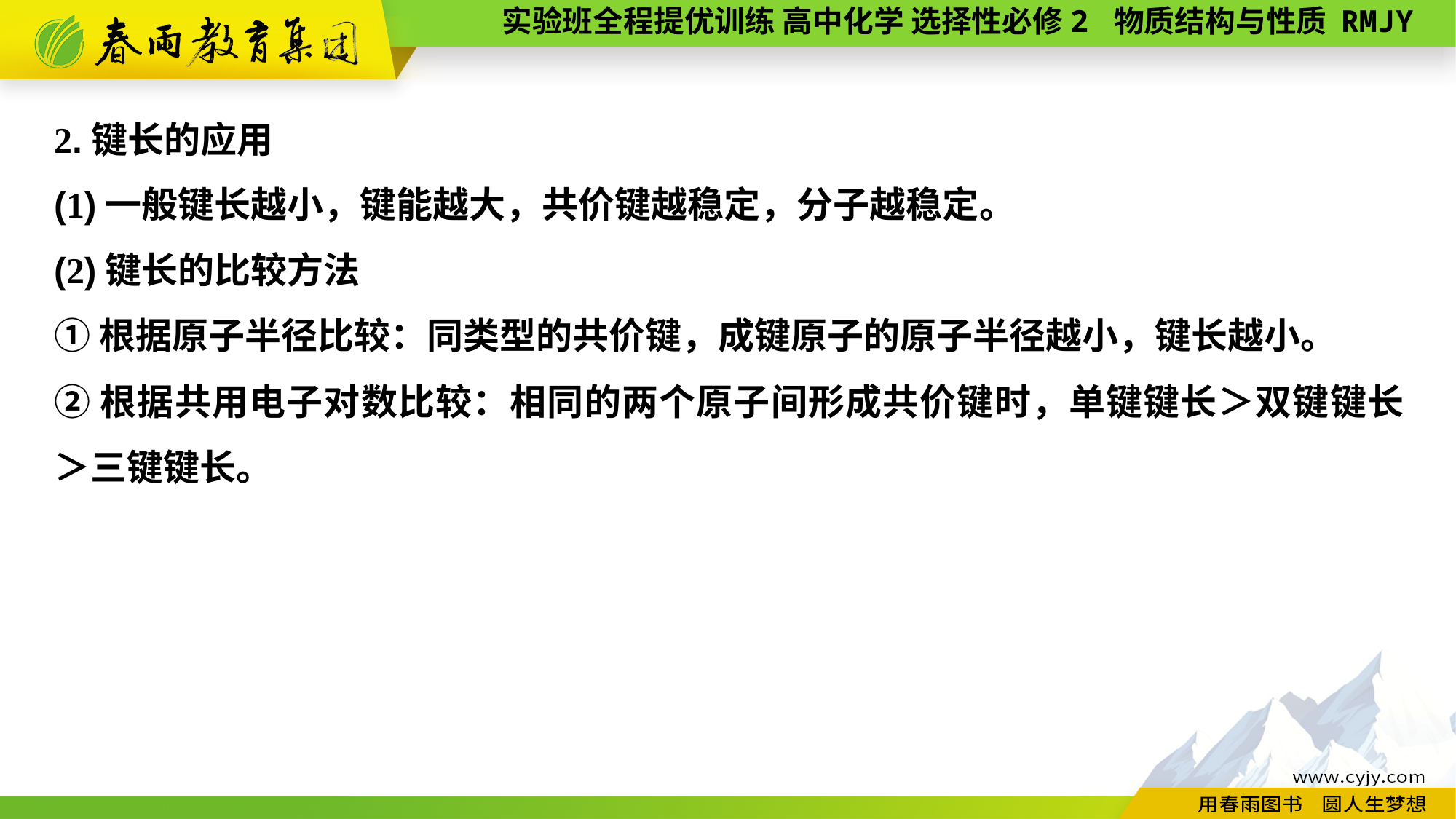

2.键长的应用
(1)一般键长越小，键能越大，共价键越稳定，分子越稳定。
(2)键长的比较方法
①根据原子半径比较：同类型的共价键，成键原子的原子半径越小，键长越小。
②根据共用电子对数比较：相同的两个原子间形成共价键时，单键键长＞双键键长＞三键键长。